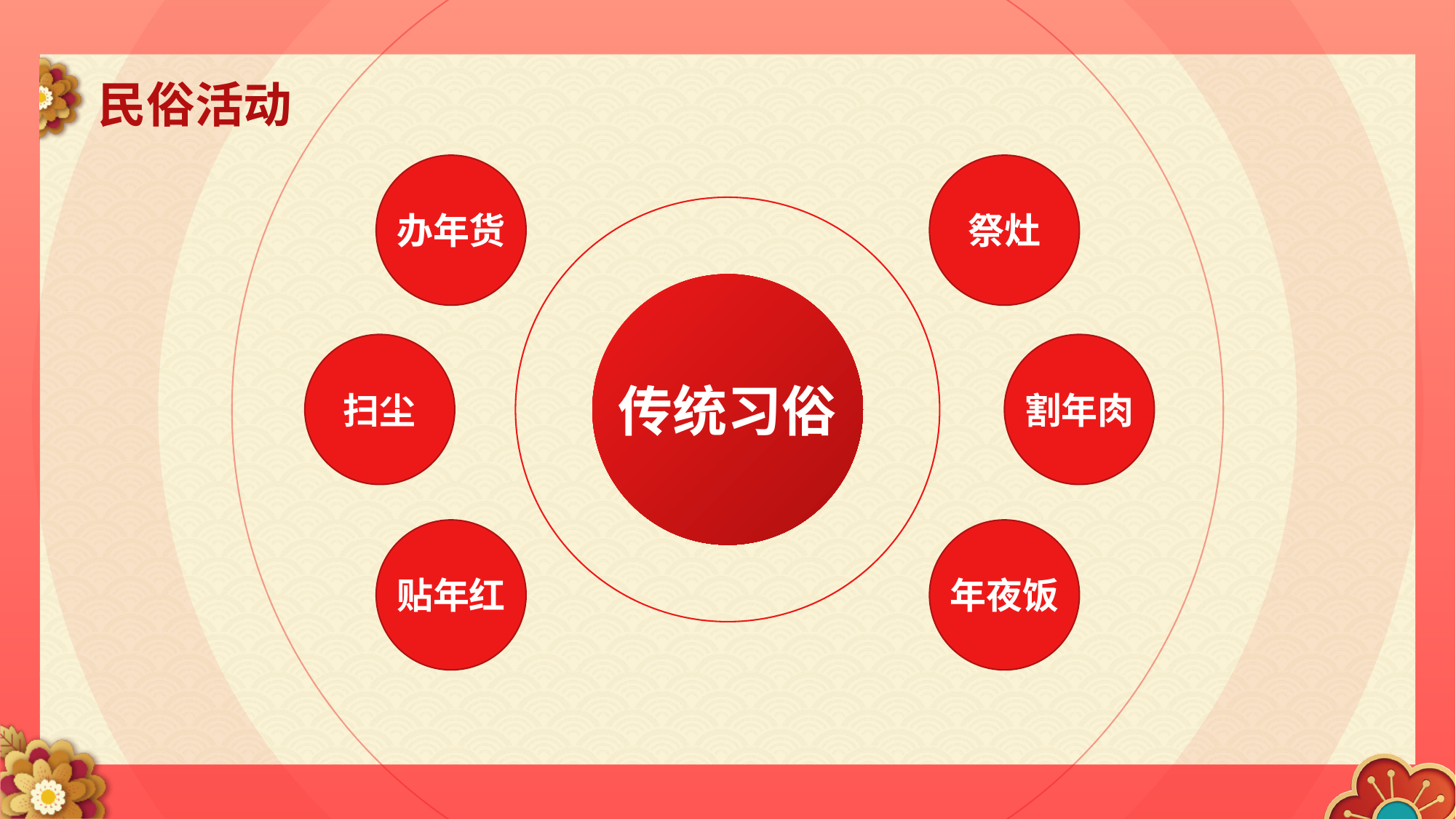

民俗活动

办年货

祭灶

传统习俗

扫尘

割年肉

贴年红

年夜饭